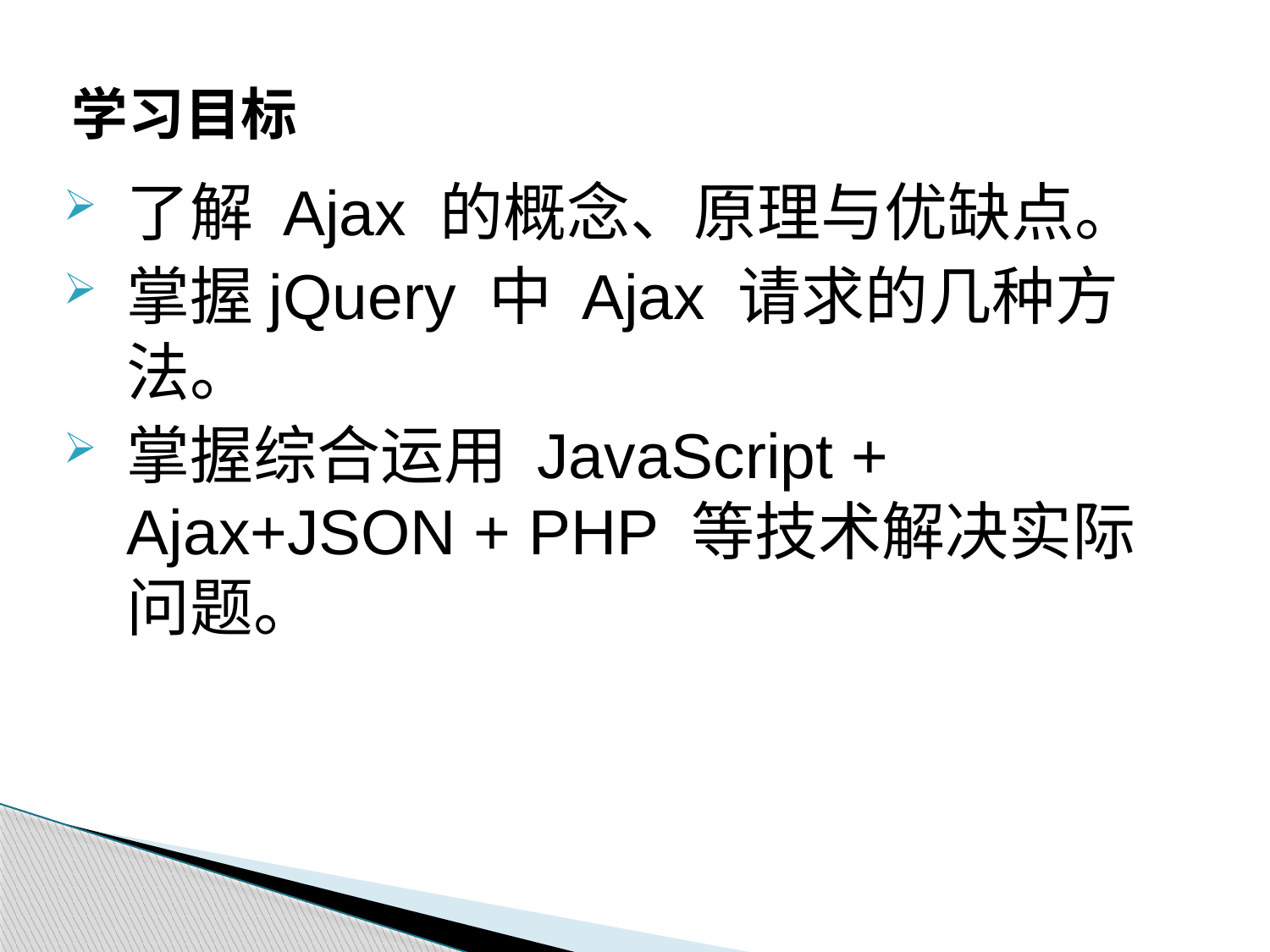

学习目标
了解 Ajax 的概念、原理与优缺点。
掌握jQuery 中 Ajax 请求的几种方法。
掌握综合运用 JavaScript + Ajax+JSON + PHP 等技术解决实际问题。